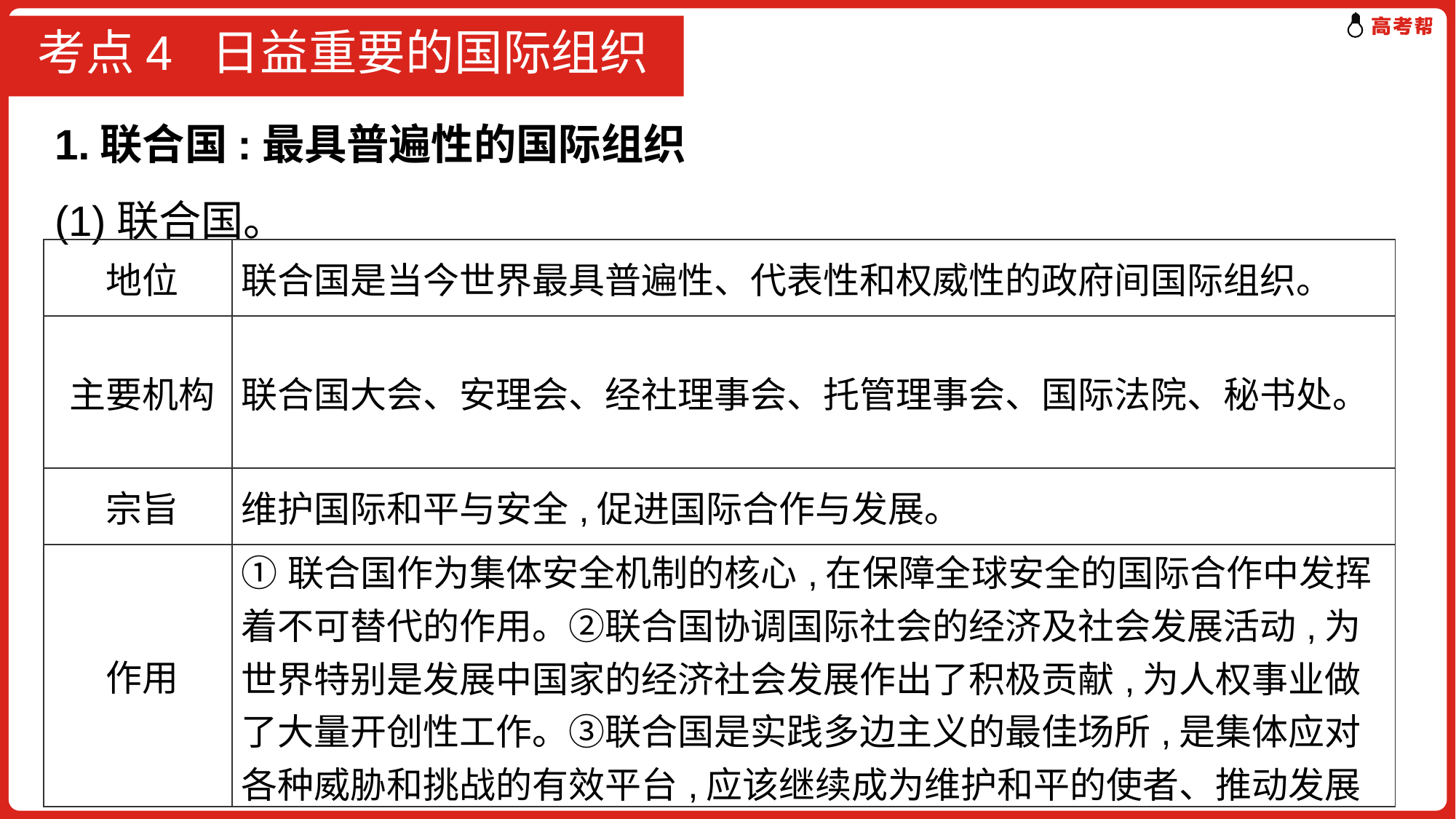

# 考点4  日益重要的国际组织
1.联合国:最具普遍性的国际组织
(1)联合国。
| 地位 | 联合国是当今世界最具普遍性、代表性和权威性的政府间国际组织。 |
| --- | --- |
| 主要机构 | 联合国大会、安理会、经社理事会、托管理事会、国际法院、秘书处。 |
| 宗旨 | 维护国际和平与安全,促进国际合作与发展。 |
| 作用 | ①联合国作为集体安全机制的核心,在保障全球安全的国际合作中发挥着不可替代的作用。②联合国协调国际社会的经济及社会发展活动,为世界特别是发展中国家的经济社会发展作出了积极贡献,为人权事业做了大量开创性工作。③联合国是实践多边主义的最佳场所,是集体应对各种威胁和挑战的有效平台,应该继续成为维护和平的使者、推动发展的先驱。 |